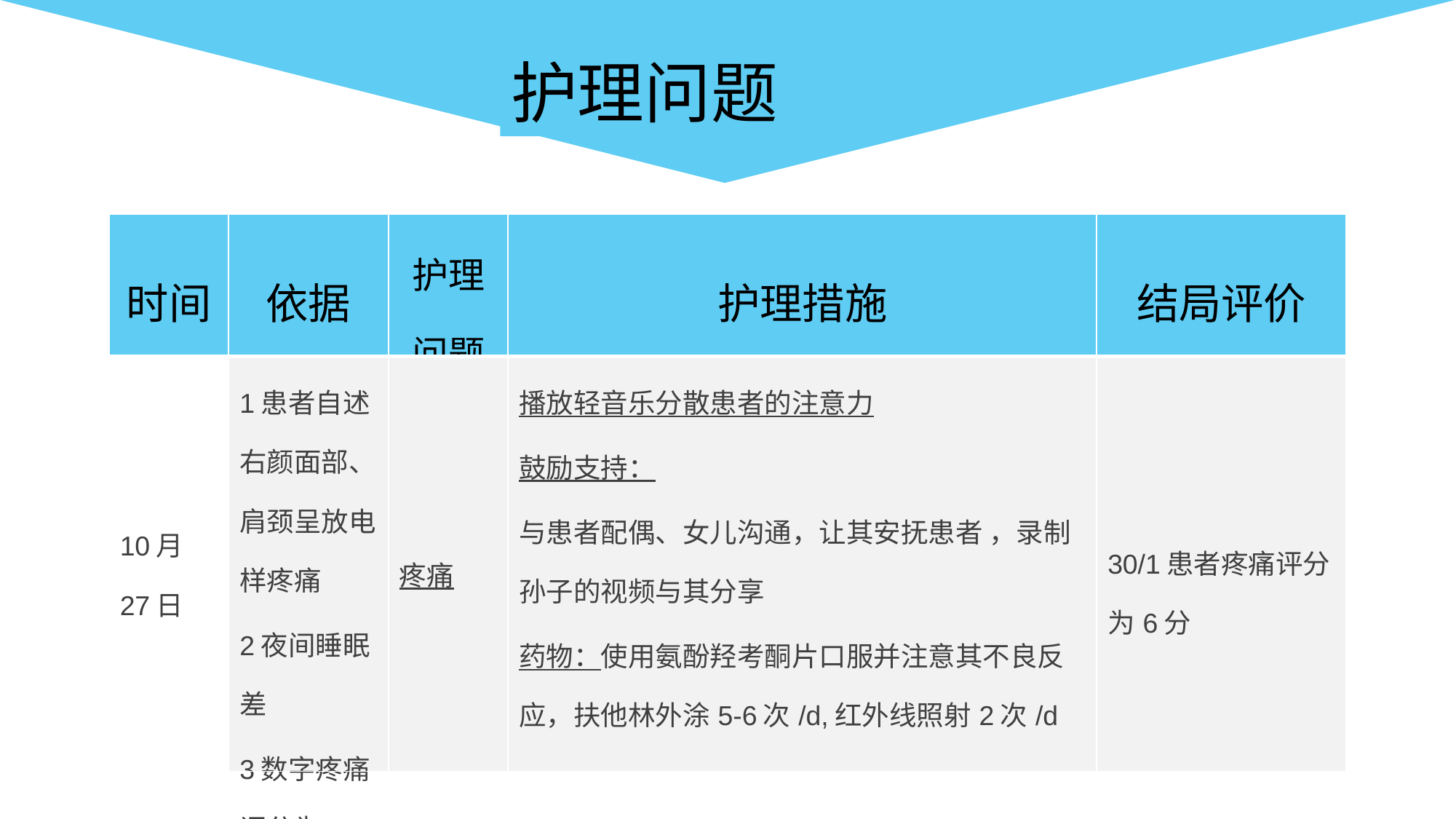

护理问题
| 时间 | 依据 | 护理问题 | 护理措施 | 结局评价 |
| --- | --- | --- | --- | --- |
| 10月27日 | 1患者自述右颜面部、肩颈呈放电样疼痛 2夜间睡眠差 3数字疼痛评分为8分 | 疼痛 | 播放轻音乐分散患者的注意力 鼓励支持： 与患者配偶、女儿沟通，让其安抚患者 ，录制孙子的视频与其分享 药物：使用氨酚羟考酮片口服并注意其不良反应，扶他林外涂5-6次/d,红外线照射2次/d | 30/1患者疼痛评分为6分 |